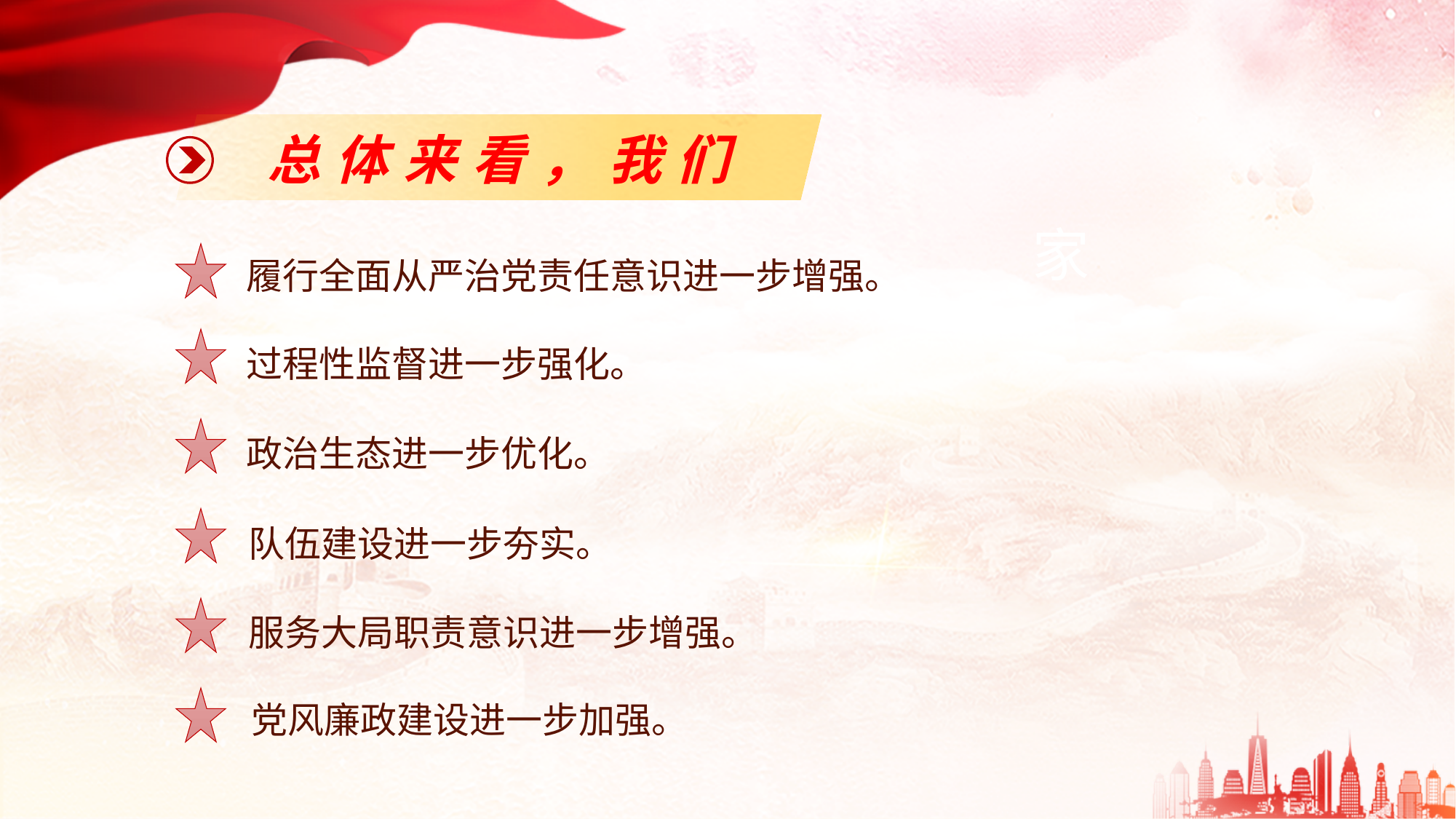

总体来看，我们

家
履行全面从严治党责任意识进一步增强。

过程性监督进一步强化。

政治生态进一步优化。

队伍建设进一步夯实。

服务大局职责意识进一步增强。

党风廉政建设进一步加强。